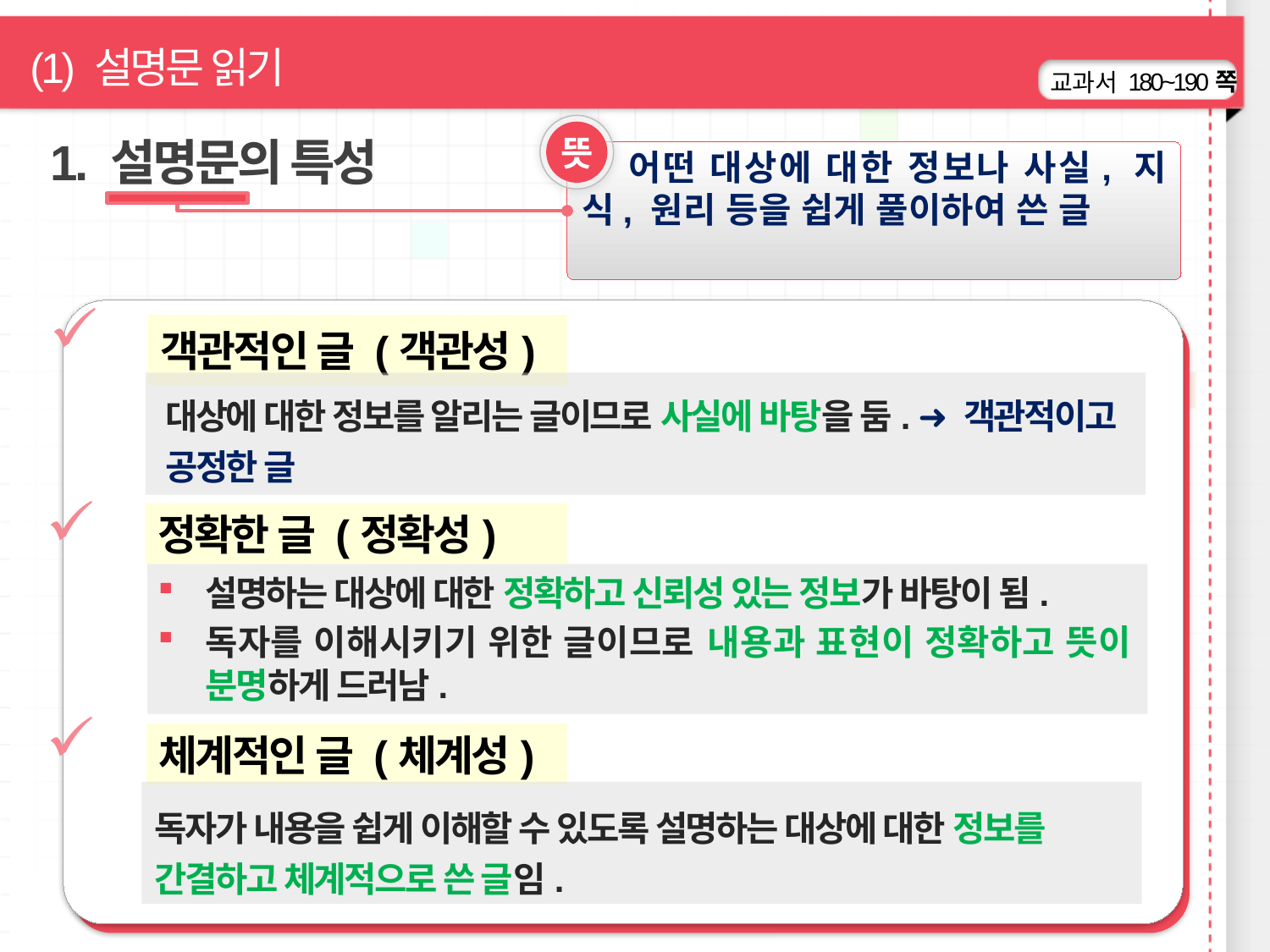

(1) 설명문 읽기

180~190쪽

뜻
1. 설명문의 특성
   어떤 대상에 대한 정보나 사실, 지식, 원리 등을 쉽게 풀이하여 쓴 글

객관적인 글 (객관성)

대상에 대한 정보를 알리는 글이므로 사실에 바탕을 둠. ➜ 객관적이고 공정한 글

정확한 글 (정확성)

설명하는 대상에 대한 정확하고 신뢰성 있는 정보가 바탕이 됨.
독자를 이해시키기 위한 글이므로 내용과 표현이 정확하고 뜻이 분명하게 드러남.

체계적인 글 (체계성)

독자가 내용을 쉽게 이해할 수 있도록 설명하는 대상에 대한 정보를 간결하고 체계적으로 쓴 글임.